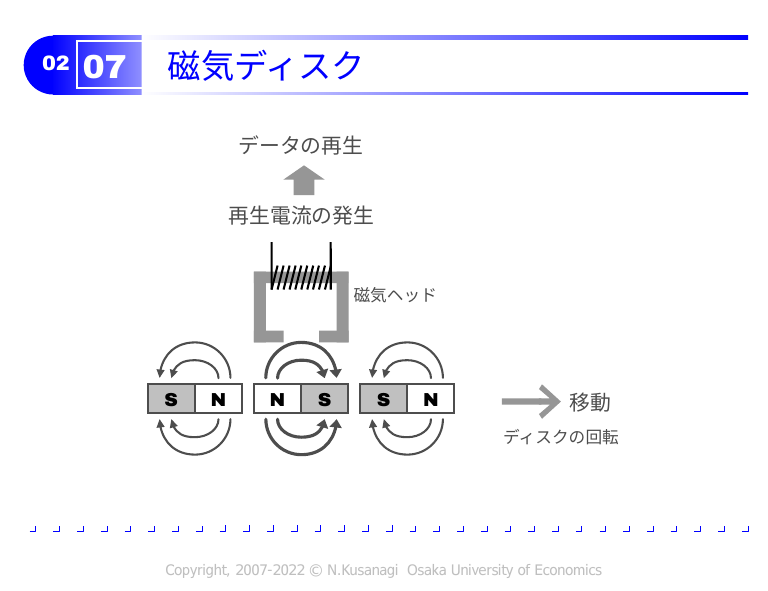

# 07   磁気ディスク
データの再生

再生電流の発生

磁気ヘッド

移動
S
N
N
S
S
N

ディスクの回転